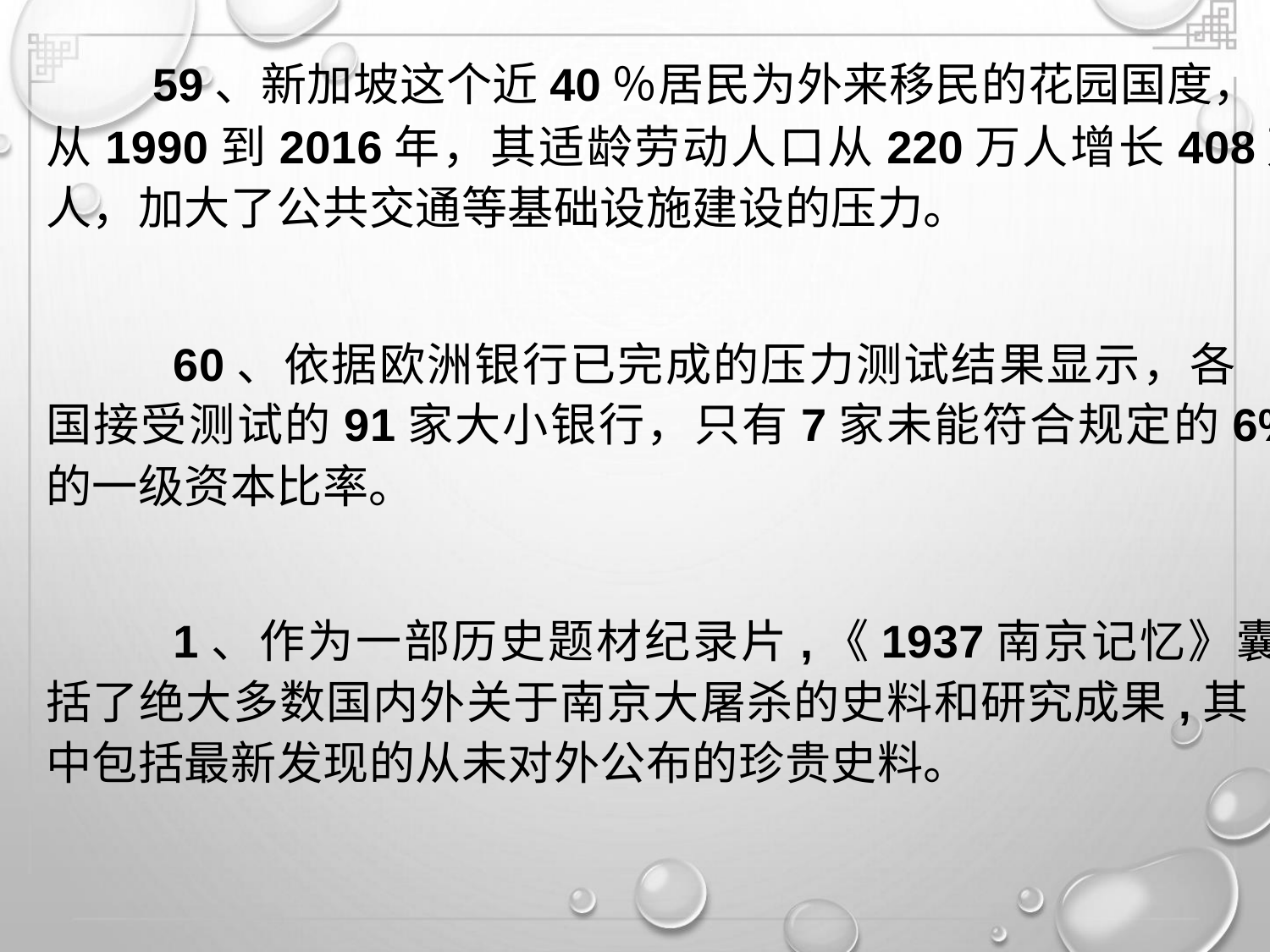

59、新加坡这个近40％居民为外来移民的花园国度，
从1990到2016年，其适龄劳动人口从220万人增长408万
人，加大了公共交通等基础设施建设的压力。
60、依据欧洲银行已完成的压力测试结果显示，各
国接受测试的91家大小银行，只有7家未能符合规定的6%
的一级资本比率。
1、作为一部历史题材纪录片,《1937南京记忆》囊
括了绝大多数国内外关于南京大屠杀的史料和研究成果,其
中包括最新发现的从未对外公布的珍贵史料。